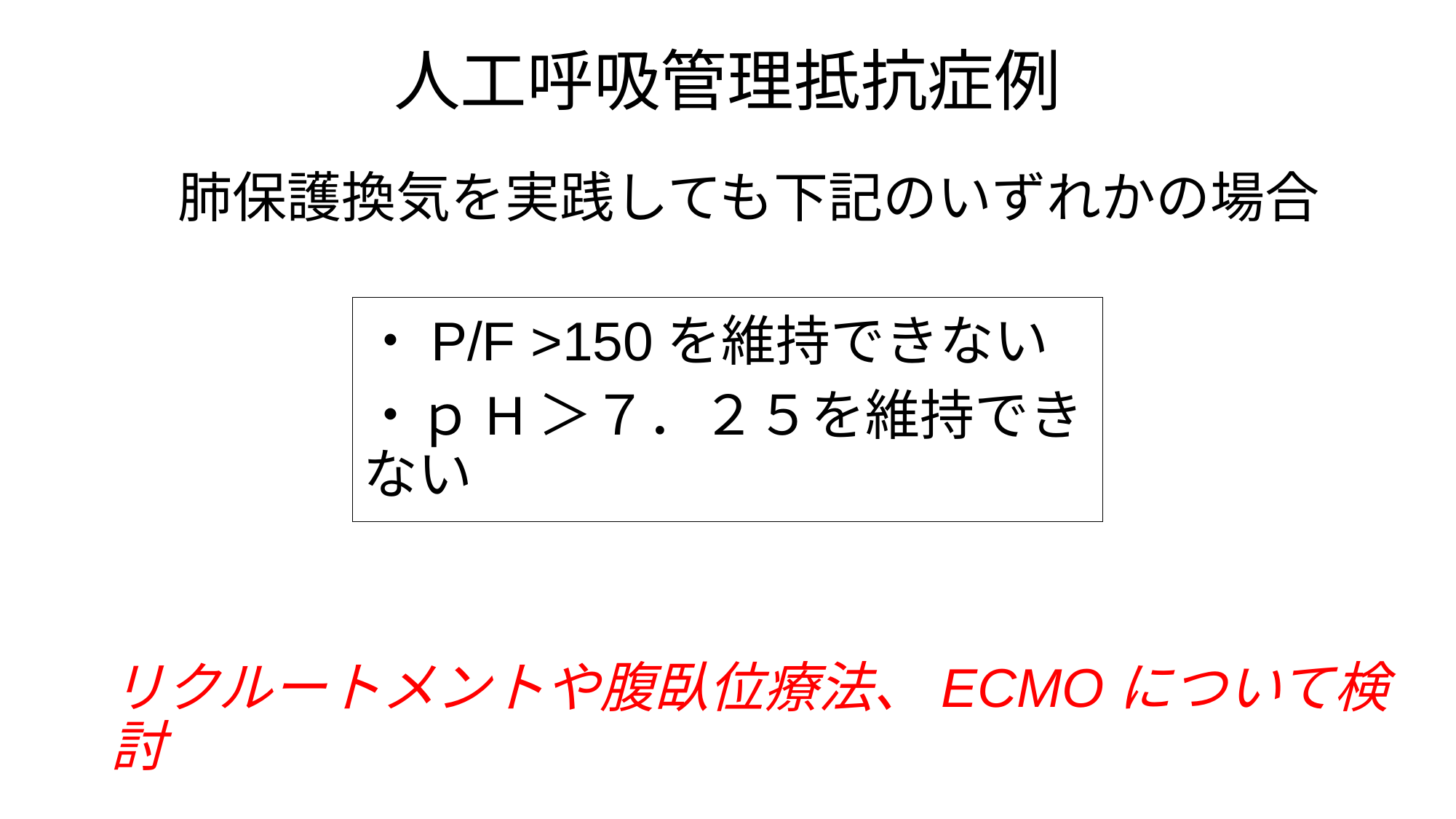

# 人工呼吸管理抵抗症例
肺保護換気を実践しても下記のいずれかの場合
・P/F >150を維持できない
・ｐH＞７．２５を維持できない
リクルートメントや腹臥位療法、ECMOについて検討